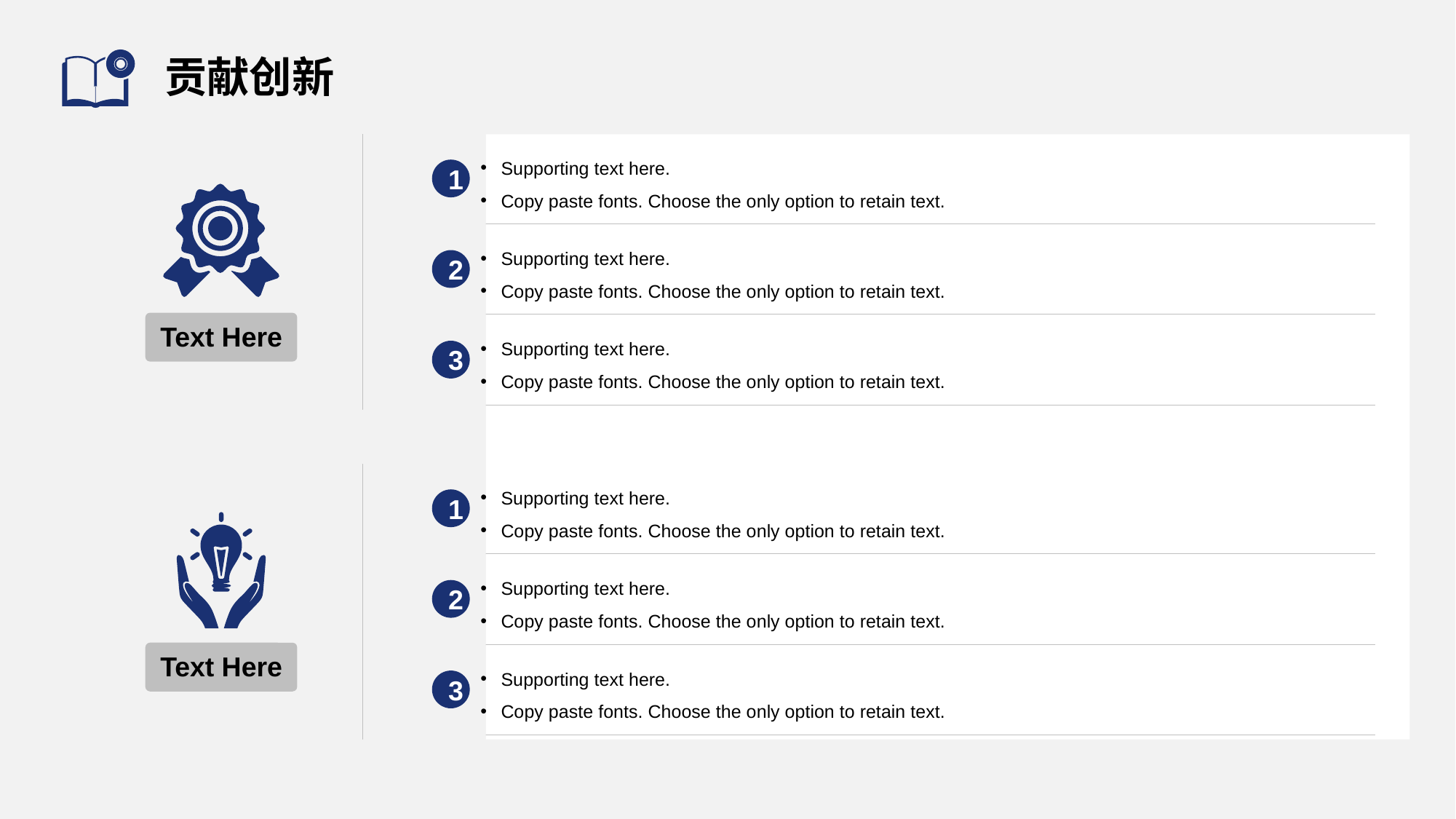

# 贡献创新
Supporting text here.
Copy paste fonts. Choose the only option to retain text.

1

Supporting text here.
Copy paste fonts. Choose the only option to retain text.
2
Text Here
Supporting text here.
Copy paste fonts. Choose the only option to retain text.
3
Supporting text here.
Copy paste fonts. Choose the only option to retain text.
1

Supporting text here.
Copy paste fonts. Choose the only option to retain text.
2
Text Here
Supporting text here.
Copy paste fonts. Choose the only option to retain text.
3